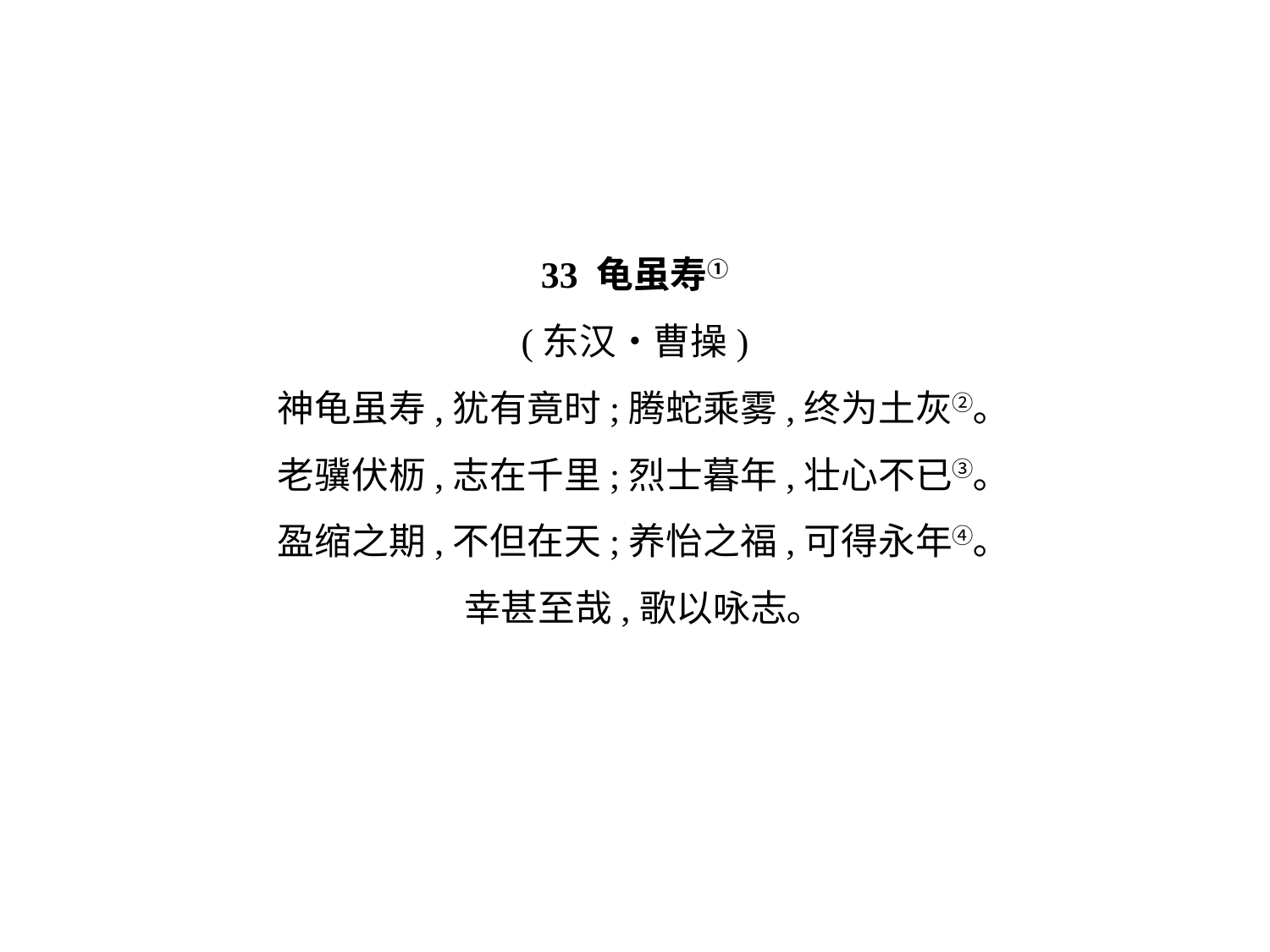

33 龟虽寿①
(东汉•曹操)
神龟虽寿,犹有竟时;腾蛇乘雾,终为土灰②｡
老骥伏枥,志在千里;烈士暮年,壮心不已③｡
盈缩之期,不但在天;养怡之福,可得永年④｡
幸甚至哉,歌以咏志｡